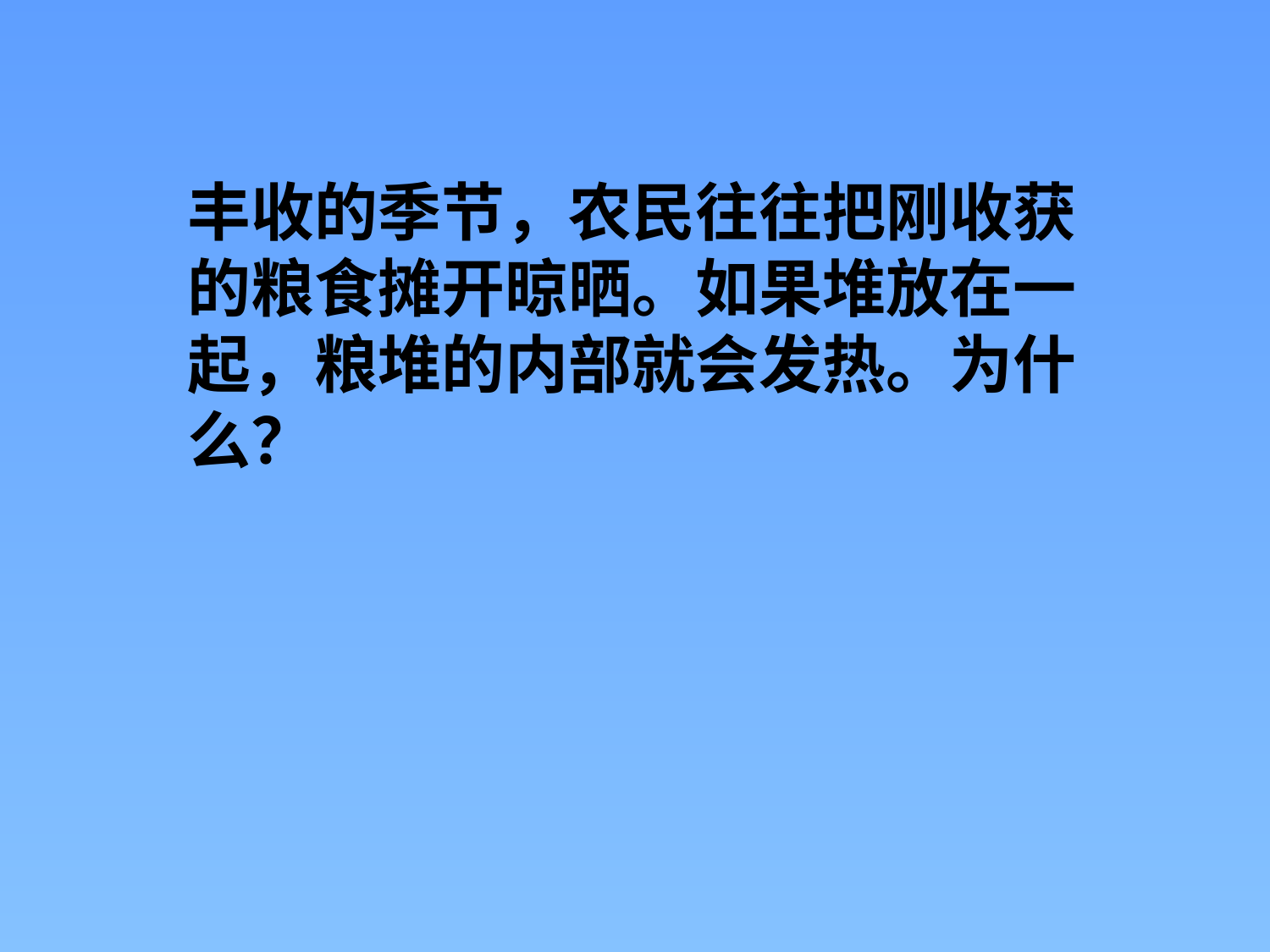

丰收的季节，农民往往把刚收获的粮食摊开晾晒。如果堆放在一起，粮堆的内部就会发热。为什么？